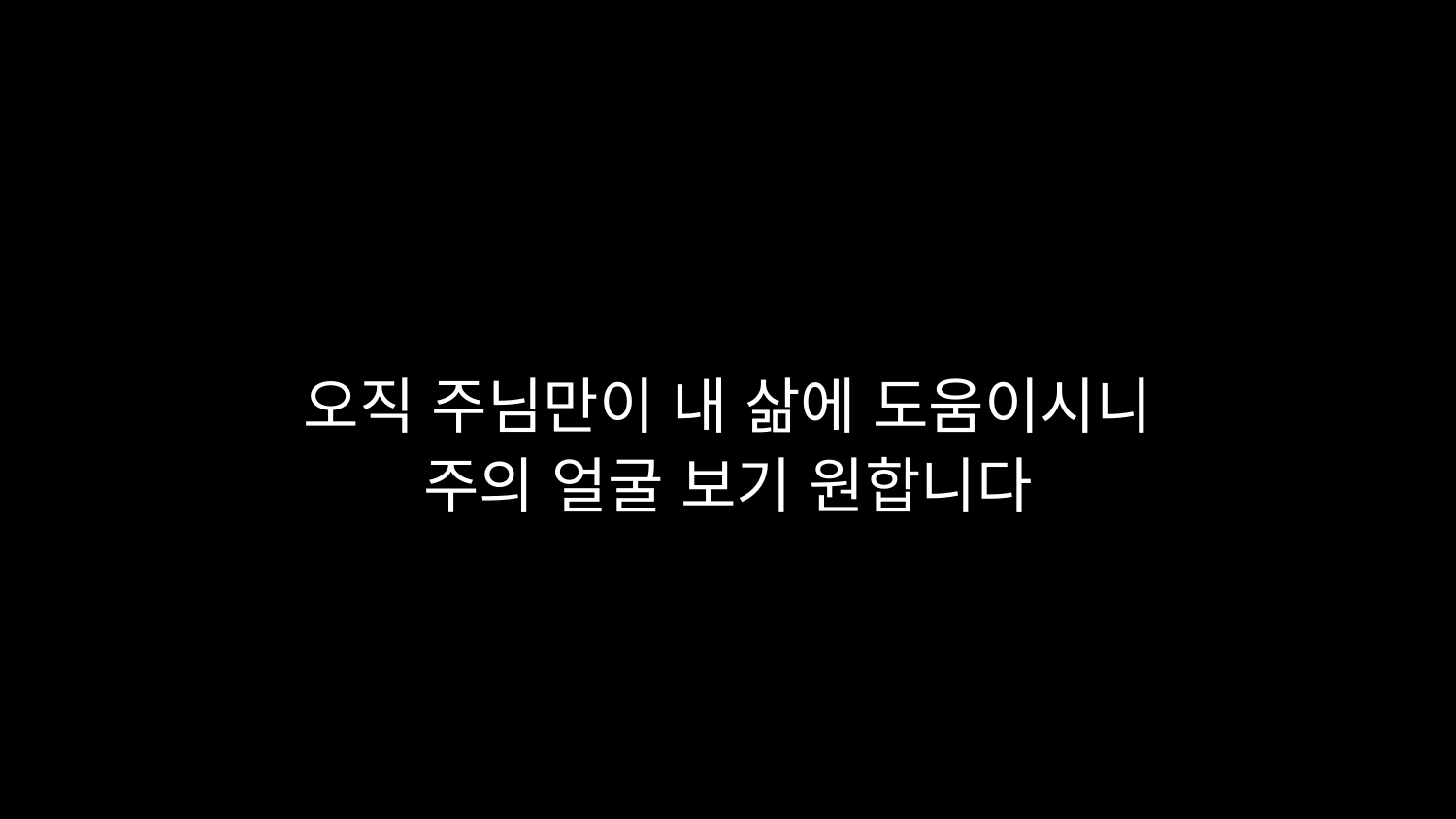

# 오직 주님만이 내 삶에 도움이시니 주의 얼굴 보기 원합니다